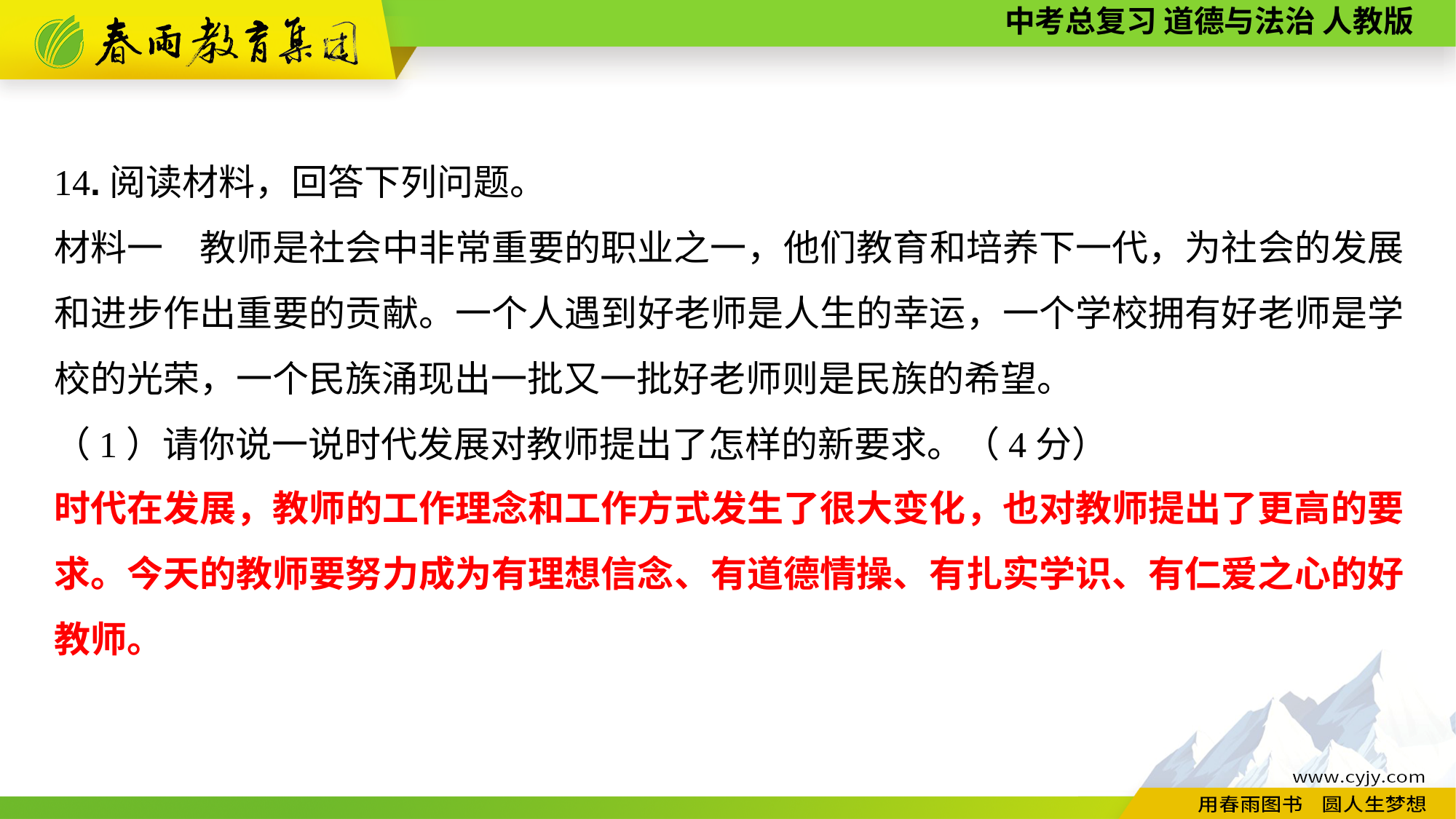

14.阅读材料，回答下列问题。
材料一　教师是社会中非常重要的职业之一，他们教育和培养下一代，为社会的发展和进步作出重要的贡献。一个人遇到好老师是人生的幸运，一个学校拥有好老师是学校的光荣，一个民族涌现出一批又一批好老师则是民族的希望。
（1）请你说一说时代发展对教师提出了怎样的新要求。（4分）
时代在发展，教师的工作理念和工作方式发生了很大变化，也对教师提出了更高的要求。今天的教师要努力成为有理想信念、有道德情操、有扎实学识、有仁爱之心的好教师。